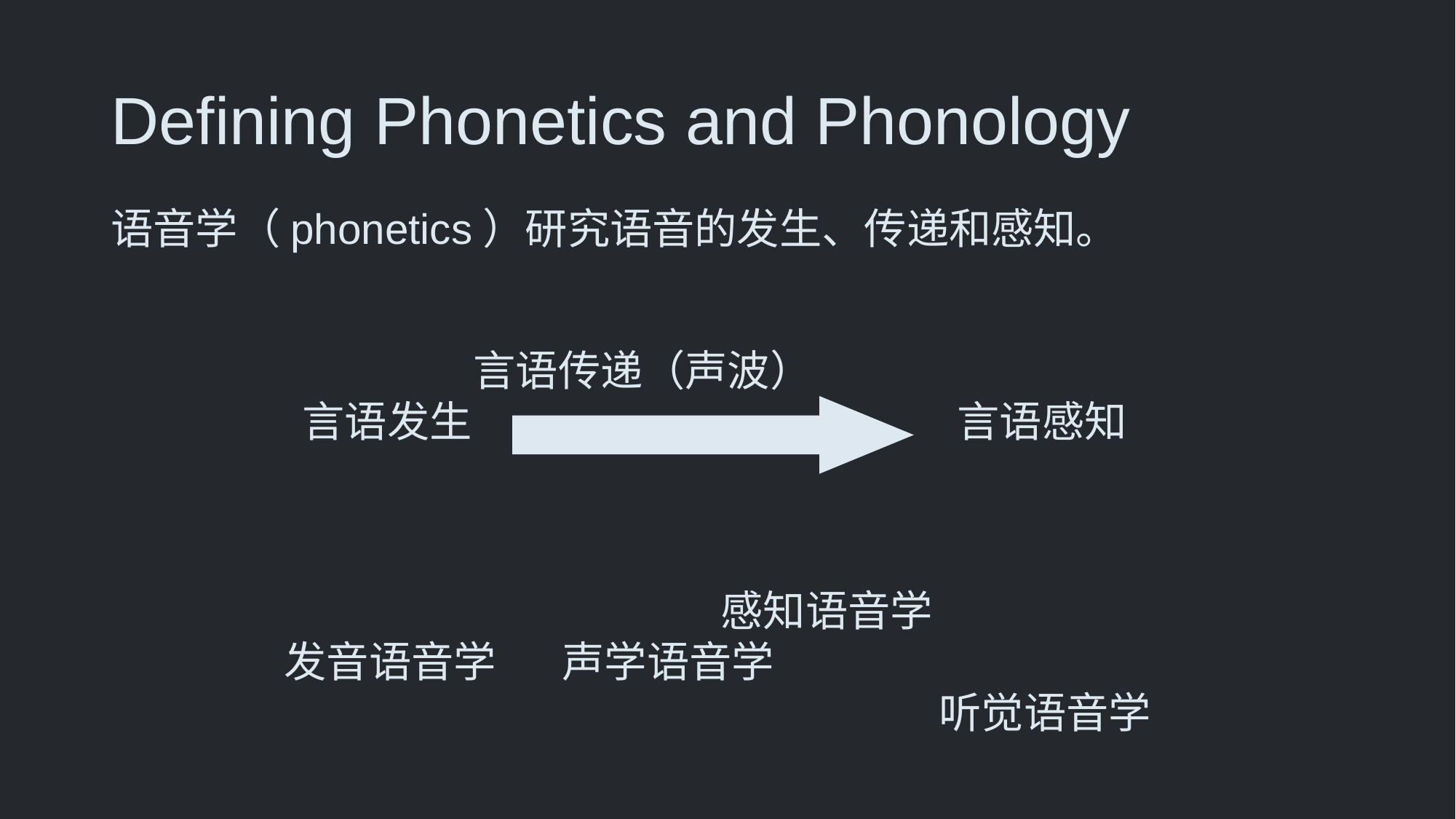

Defining Phonetics and Phonology
语音学（phonetics）研究语音的发生、传递和感知。
                 言语传递（声波）
言语发生					言语感知

                                              	感知语音学
发音语音学       声学语音学
						听觉语音学